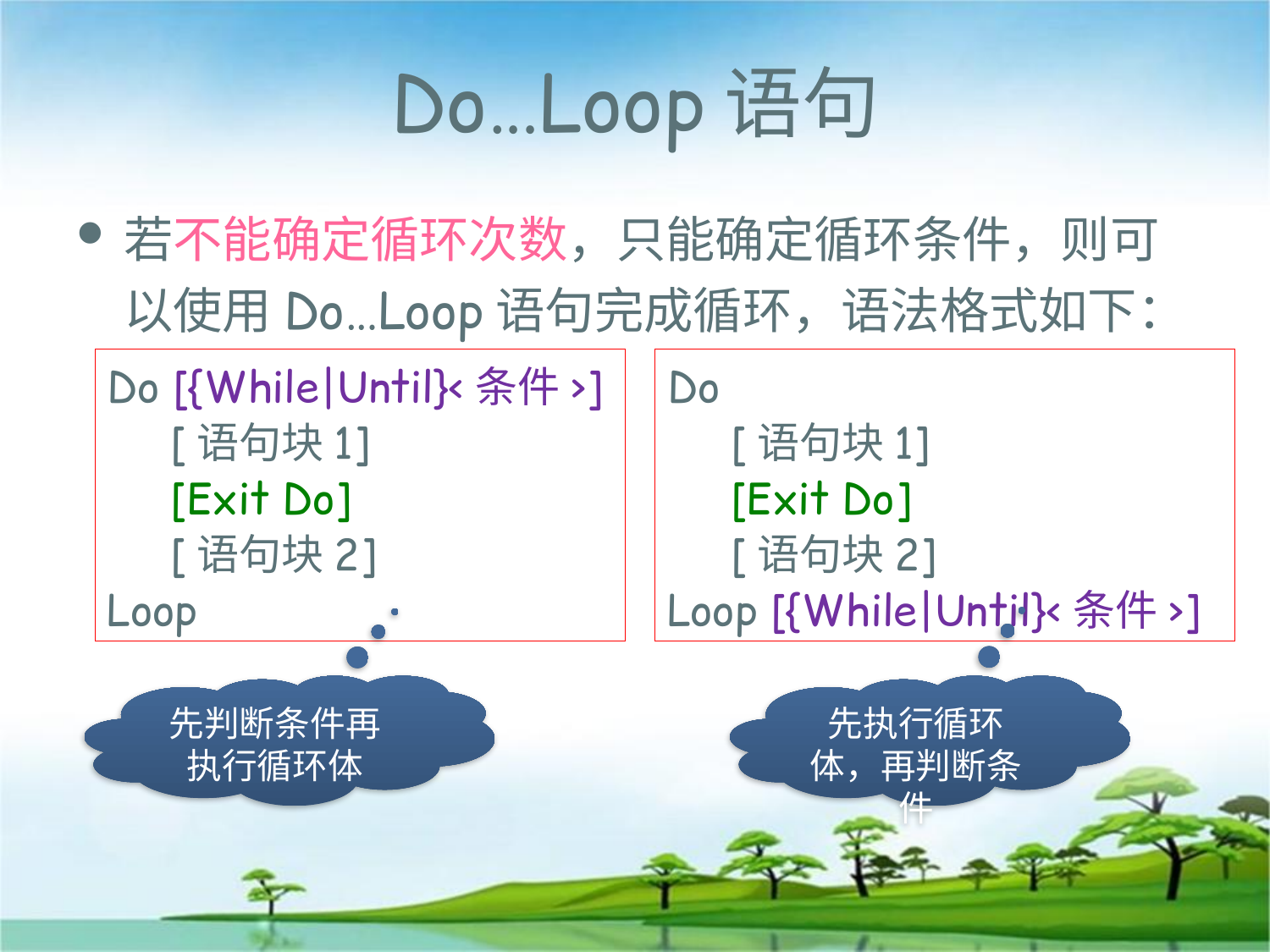

# Do…Loop语句
若不能确定循环次数，只能确定循环条件，则可以使用Do…Loop语句完成循环，语法格式如下：
Do [{While|Until}<条件>]
     [语句块1]
     [Exit Do]
     [语句块2]
Loop
Do
     [语句块1]
     [Exit Do]
     [语句块2]
Loop [{While|Until}<条件>]
先判断条件再执行循环体
先执行循环体，再判断条件